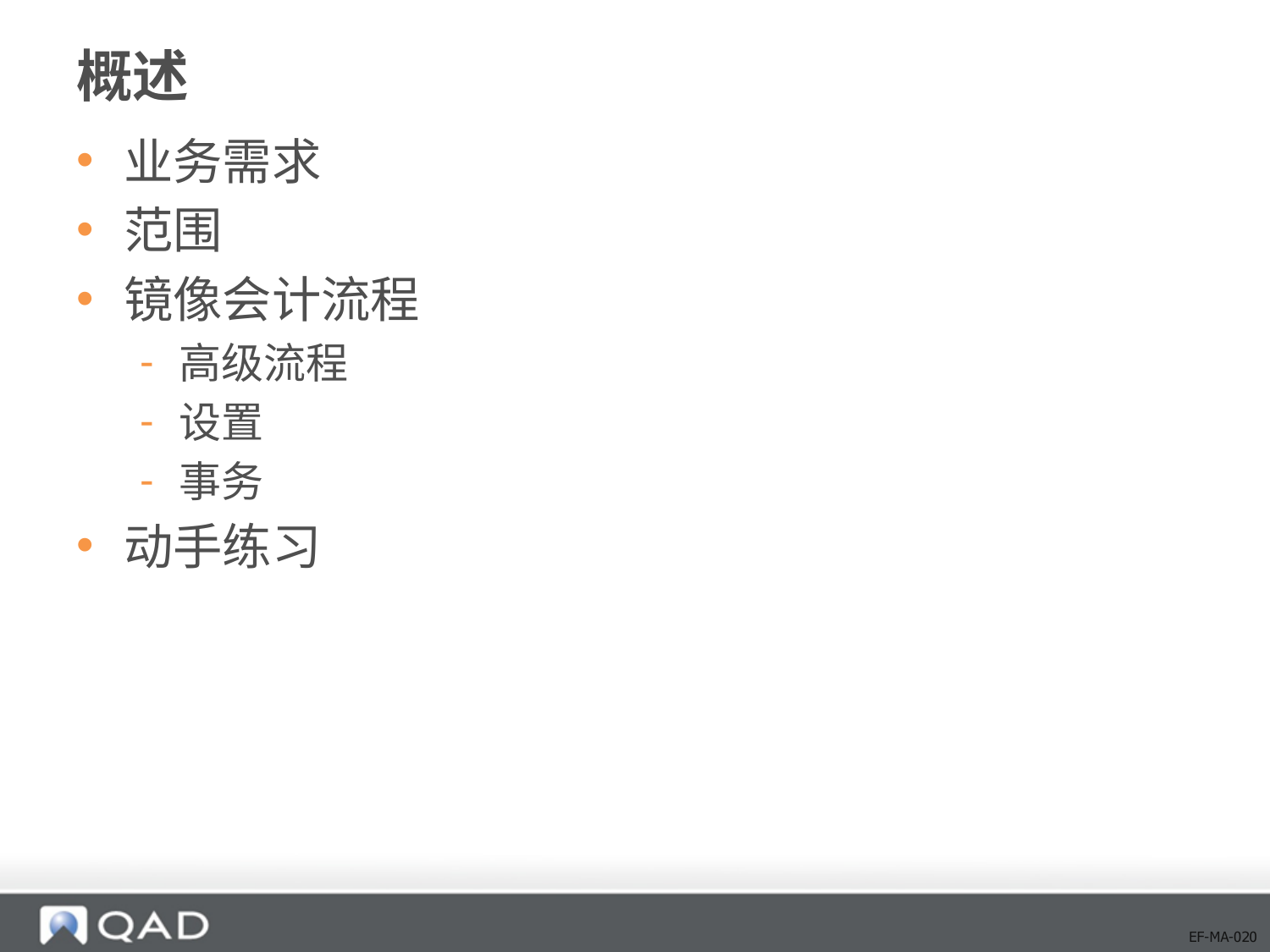

# 概述
业务需求
范围
镜像会计流程
高级流程
设置
事务
动手练习
EF-MA-020